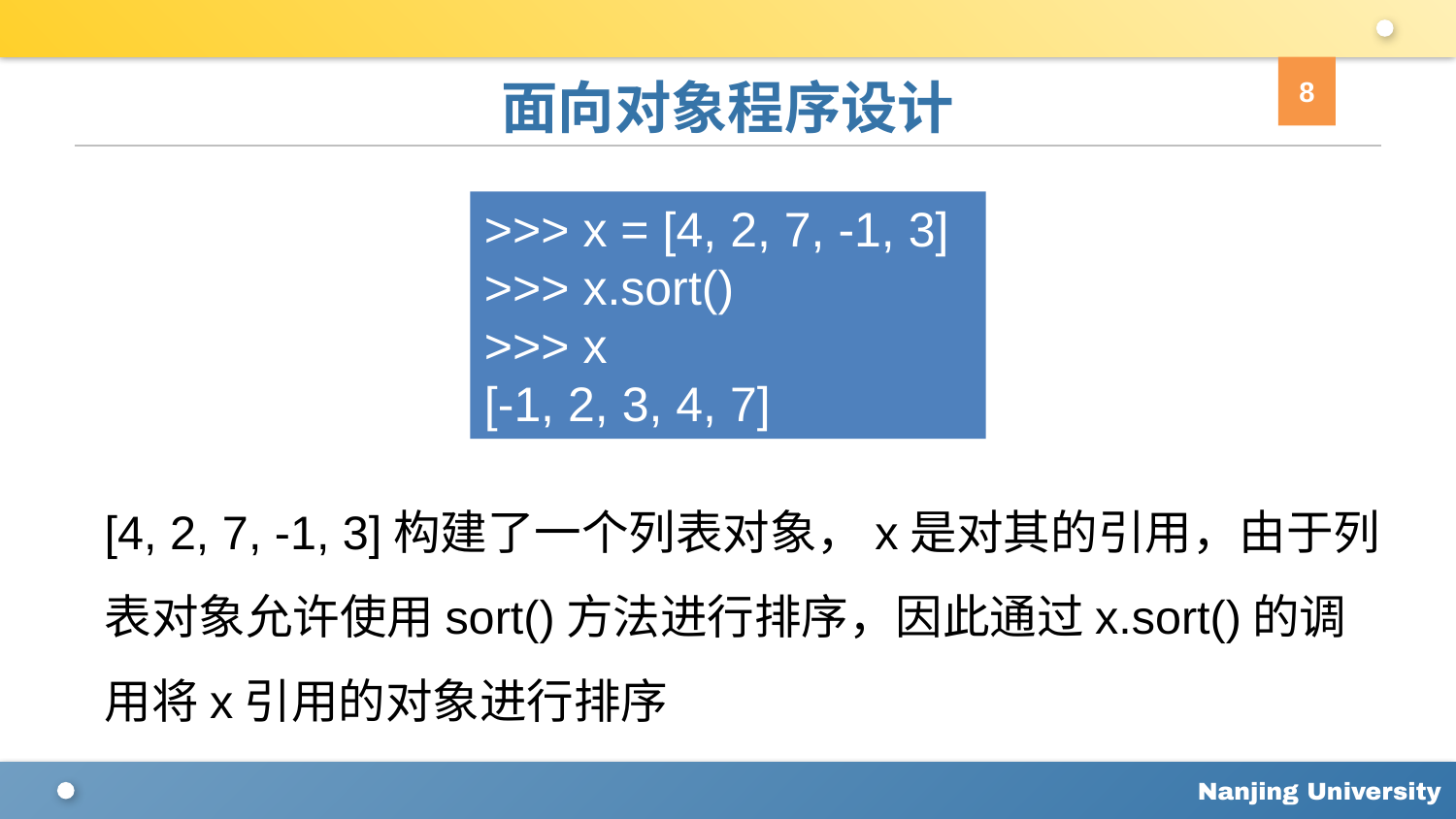

8
# 面向对象程序设计
>>> x = [4, 2, 7, -1, 3]
>>> x.sort()
>>> x
[-1, 2, 3, 4, 7]
[4, 2, 7, -1, 3]构建了一个列表对象，x是对其的引用，由于列表对象允许使用sort()方法进行排序，因此通过x.sort()的调用将x引用的对象进行排序